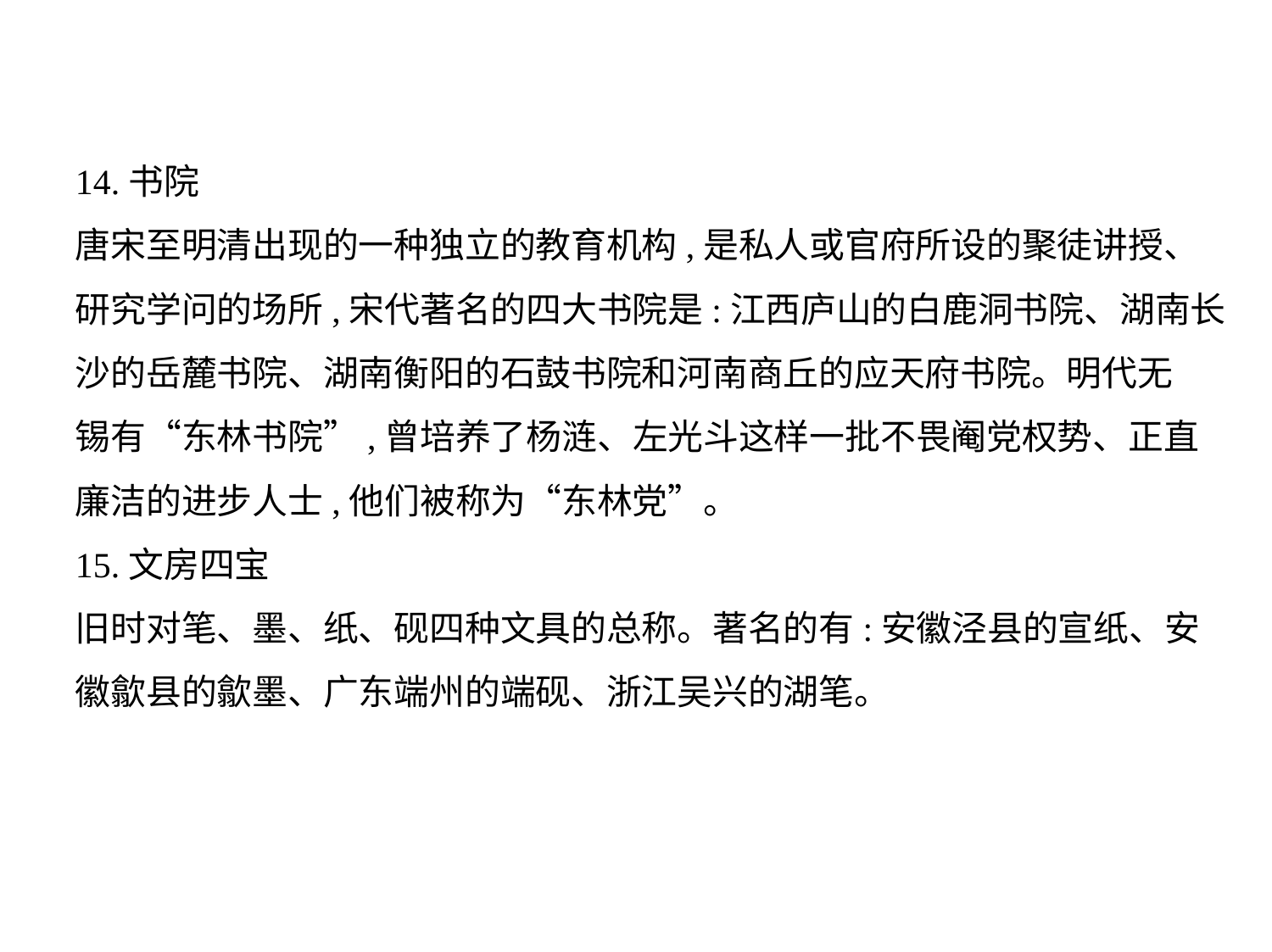

14.书院
唐宋至明清出现的一种独立的教育机构,是私人或官府所设的聚徒讲授、
研究学问的场所,宋代著名的四大书院是:江西庐山的白鹿洞书院、湖南长
沙的岳麓书院、湖南衡阳的石鼓书院和河南商丘的应天府书院。明代无
锡有“东林书院”,曾培养了杨涟、左光斗这样一批不畏阉党权势、正直
廉洁的进步人士,他们被称为“东林党”。
15.文房四宝
旧时对笔、墨、纸、砚四种文具的总称。著名的有:安徽泾县的宣纸、安
徽歙县的歙墨、广东端州的端砚、浙江吴兴的湖笔。